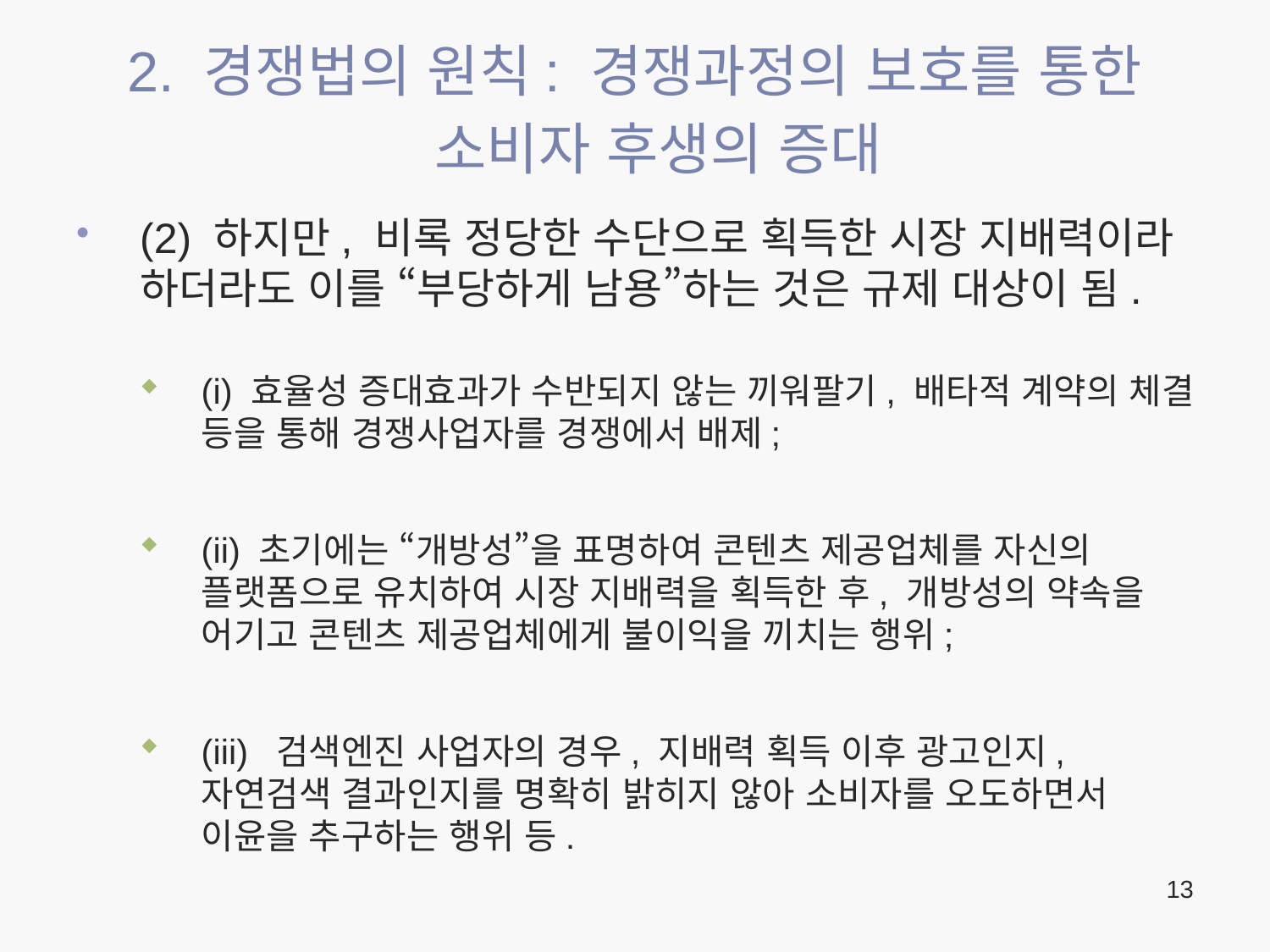

# 2. 경쟁법의 원칙: 경쟁과정의 보호를 통한 소비자 후생의 증대
(2) 하지만, 비록 정당한 수단으로 획득한 시장 지배력이라 하더라도 이를 “부당하게 남용”하는 것은 규제 대상이 됨.

(i) 효율성 증대효과가 수반되지 않는 끼워팔기, 배타적 계약의 체결 등을 통해 경쟁사업자를 경쟁에서 배제;

(ii) 초기에는 “개방성”을 표명하여 콘텐츠 제공업체를 자신의 플랫폼으로 유치하여 시장 지배력을 획득한 후, 개방성의 약속을 어기고 콘텐츠 제공업체에게 불이익을 끼치는 행위;

(iii)  검색엔진 사업자의 경우, 지배력 획득 이후 광고인지, 자연검색 결과인지를 명확히 밝히지 않아 소비자를 오도하면서 이윤을 추구하는 행위 등.
13